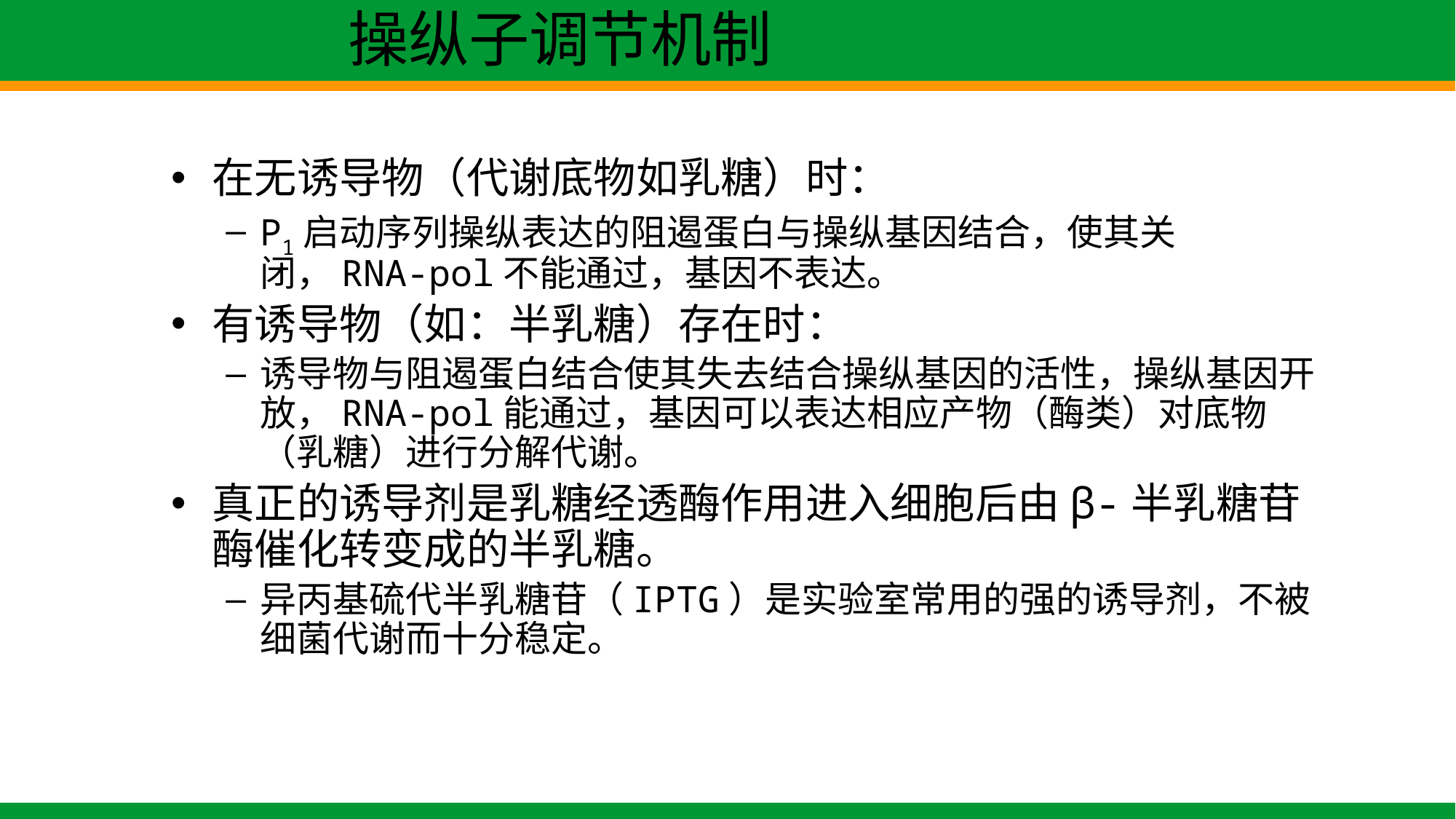

# 操纵子调节机制
在无诱导物（代谢底物如乳糖）时：
P1启动序列操纵表达的阻遏蛋白与操纵基因结合，使其关闭，RNA-pol不能通过，基因不表达。
有诱导物（如：半乳糖）存在时：
诱导物与阻遏蛋白结合使其失去结合操纵基因的活性，操纵基因开放，RNA-pol能通过，基因可以表达相应产物（酶类）对底物（乳糖）进行分解代谢。
真正的诱导剂是乳糖经透酶作用进入细胞后由β-半乳糖苷酶催化转变成的半乳糖。
异丙基硫代半乳糖苷（IPTG）是实验室常用的强的诱导剂，不被细菌代谢而十分稳定。